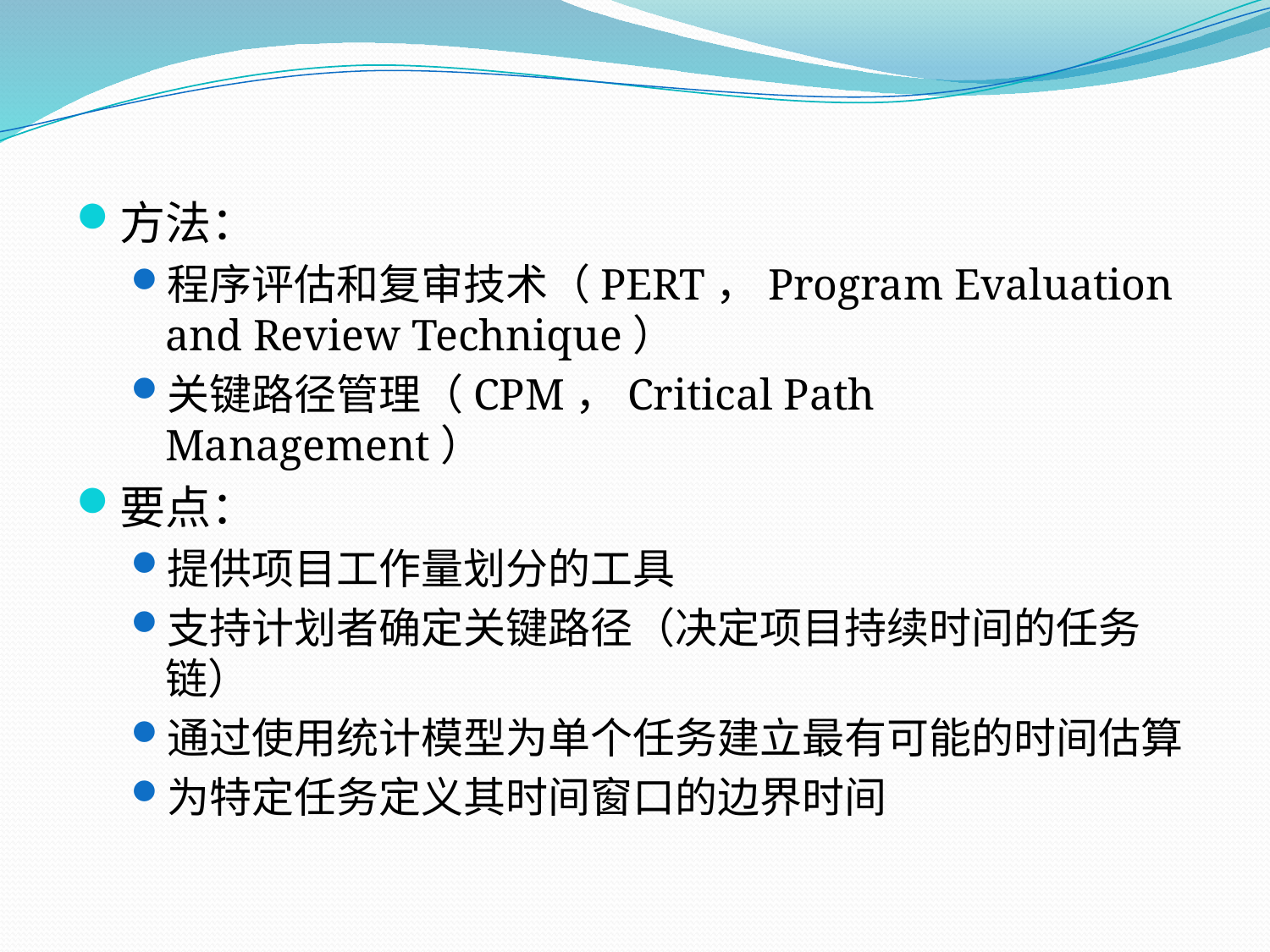

方法：
程序评估和复审技术（PERT，Program Evaluation and Review Technique）
关键路径管理（CPM，Critical Path Management）
要点：
提供项目工作量划分的工具
支持计划者确定关键路径（决定项目持续时间的任务链）
通过使用统计模型为单个任务建立最有可能的时间估算
为特定任务定义其时间窗口的边界时间